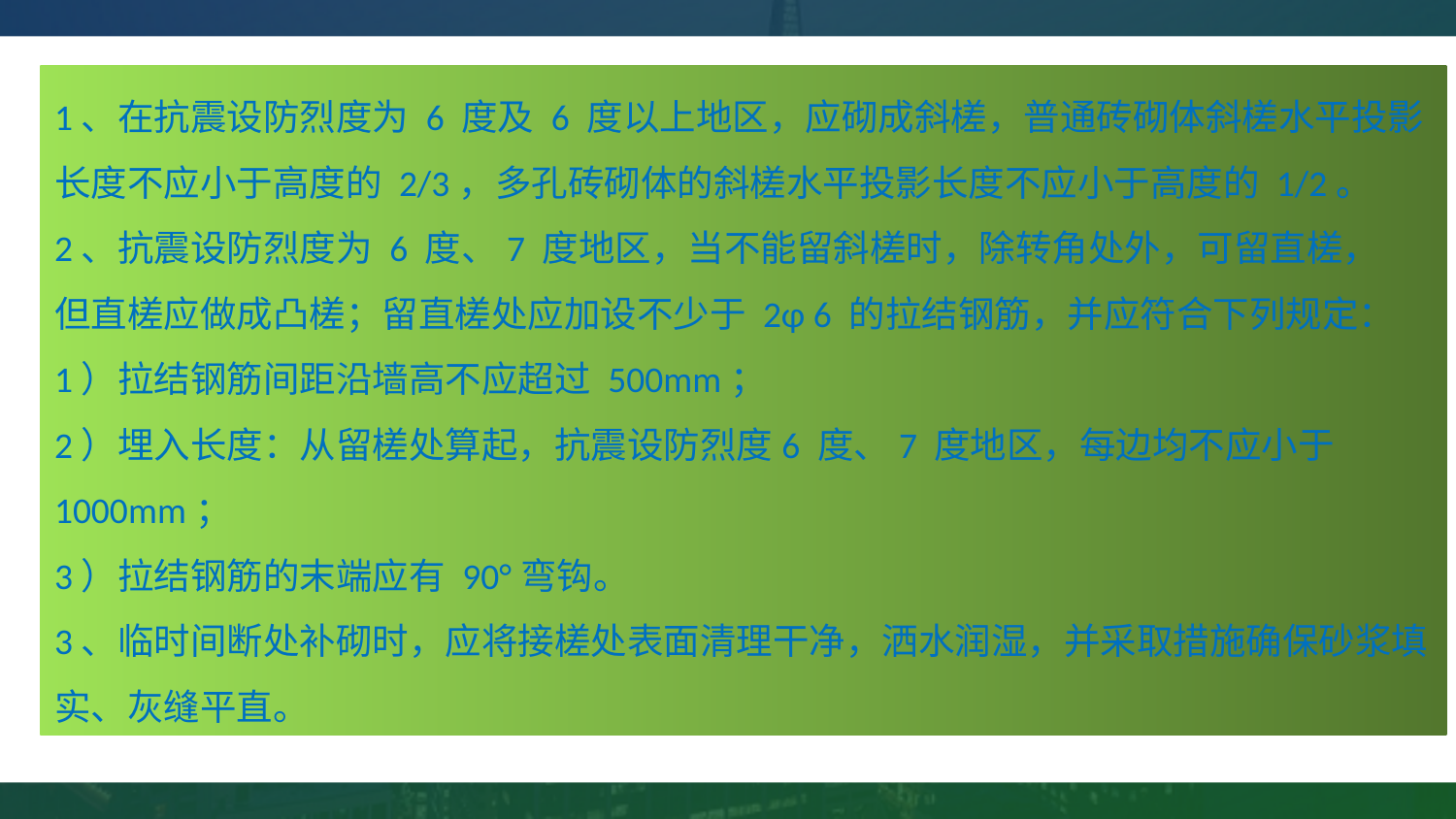

1、在抗震设防烈度为 6 度及 6 度以上地区，应砌成斜槎，普通砖砌体斜槎水平投影长度不应小于高度的 2/3，多孔砖砌体的斜槎水平投影长度不应小于高度的 1/2。
2、抗震设防烈度为 6 度、7 度地区，当不能留斜槎时，除转角处外，可留直槎，
但直槎应做成凸槎；留直槎处应加设不少于 2φ 6 的拉结钢筋，并应符合下列规定：
1）拉结钢筋间距沿墙高不应超过 500mm；
2）埋入长度：从留槎处算起，抗震设防烈度6 度、7 度地区，每边均不应小于1000mm；
3）拉结钢筋的末端应有 90°弯钩。
3、临时间断处补砌时，应将接槎处表面清理干净，洒水润湿，并采取措施确保砂浆填实、灰缝平直。